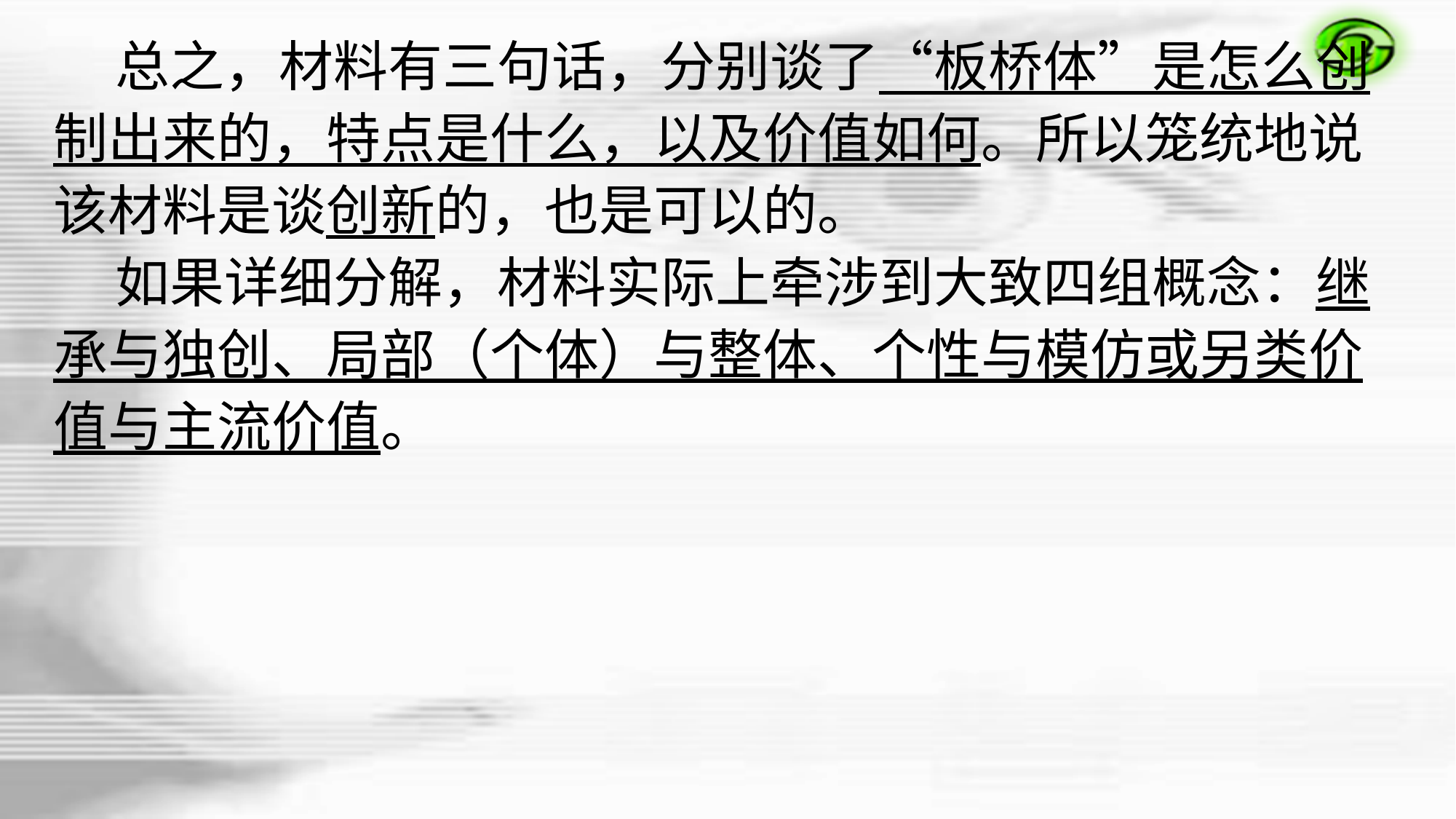

总之，材料有三句话，分别谈了“板桥体”是怎么创制出来的，特点是什么，以及价值如何。所以笼统地说该材料是谈创新的，也是可以的。
    如果详细分解，材料实际上牵涉到大致四组概念：继承与独创、局部（个体）与整体、个性与模仿或另类价值与主流价值。